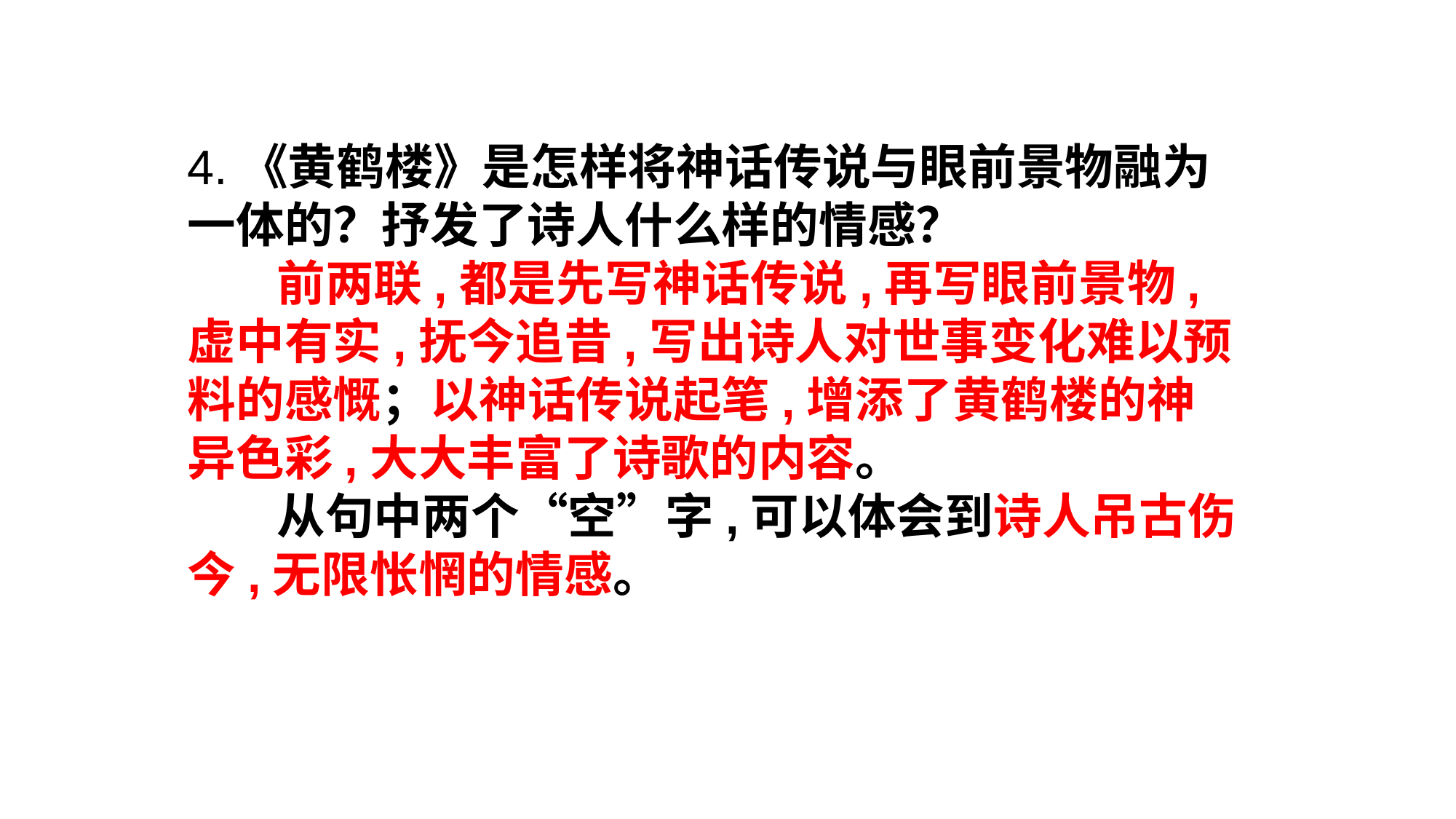

4.《黄鹤楼》是怎样将神话传说与眼前景物融为一体的？抒发了诗人什么样的情感？
       前两联,都是先写神话传说,再写眼前景物,虚中有实,抚今追昔,写出诗人对世事变化难以预料的感慨；以神话传说起笔,增添了黄鹤楼的神异色彩,大大丰富了诗歌的内容。
       从句中两个“空”字,可以体会到诗人吊古伤今,无限怅惘的情感。